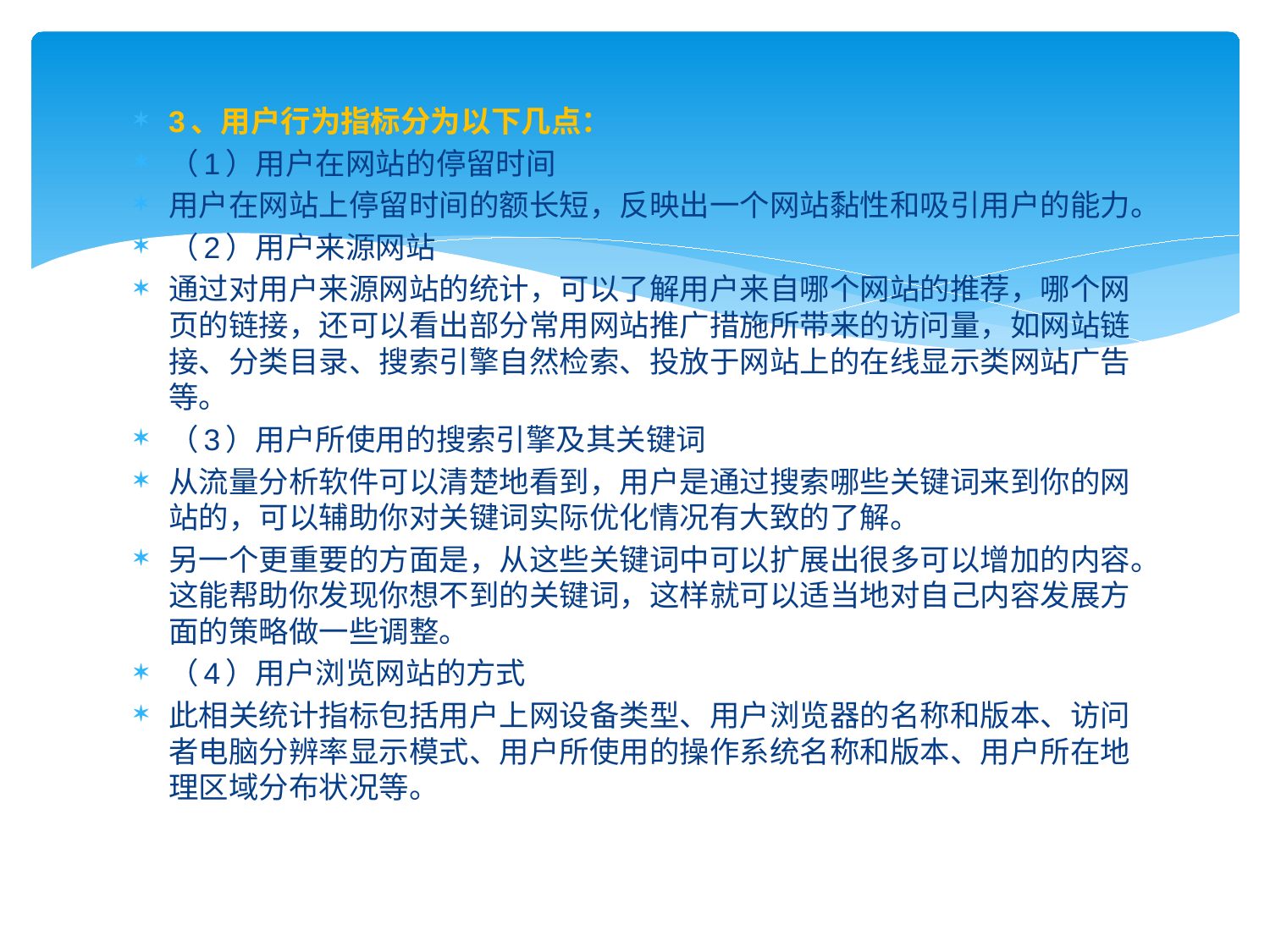

3、用户行为指标分为以下几点：
（1）用户在网站的停留时间
用户在网站上停留时间的额长短，反映出一个网站黏性和吸引用户的能力。
（2）用户来源网站
通过对用户来源网站的统计，可以了解用户来自哪个网站的推荐，哪个网页的链接，还可以看出部分常用网站推广措施所带来的访问量，如网站链接、分类目录、搜索引擎自然检索、投放于网站上的在线显示类网站广告等。
（3）用户所使用的搜索引擎及其关键词
从流量分析软件可以清楚地看到，用户是通过搜索哪些关键词来到你的网站的，可以辅助你对关键词实际优化情况有大致的了解。
另一个更重要的方面是，从这些关键词中可以扩展出很多可以增加的内容。这能帮助你发现你想不到的关键词，这样就可以适当地对自己内容发展方面的策略做一些调整。
（4）用户浏览网站的方式
此相关统计指标包括用户上网设备类型、用户浏览器的名称和版本、访问者电脑分辨率显示模式、用户所使用的操作系统名称和版本、用户所在地理区域分布状况等。